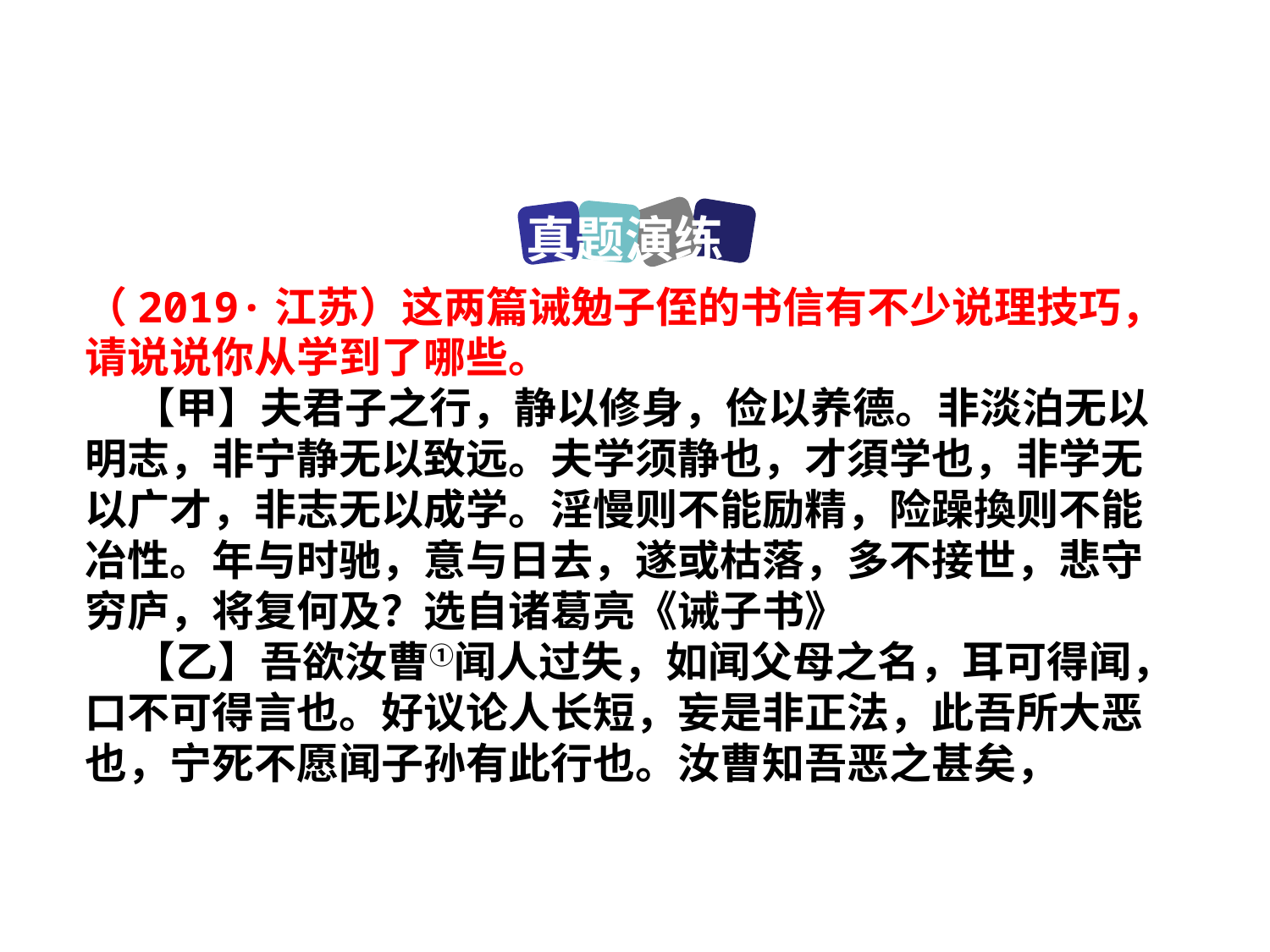

真题演练

（2019·江苏）这两篇诫勉子侄的书信有不少说理技巧，请说说你从学到了哪些。
    【甲】夫君子之行，静以修身，俭以养德。非淡泊无以明志，非宁静无以致远。夫学须静也，才須学也，非学无以广才，非志无以成学。淫慢则不能励精，险躁換则不能冶性。年与时驰，意与日去，遂或枯落，多不接世，悲守穷庐，将复何及？选自诸葛亮《诫子书》
    【乙】吾欲汝曹①闻人过失，如闻父母之名，耳可得闻，口不可得言也。好议论人长短，妄是非正法，此吾所大恶也，宁死不愿闻子孙有此行也。汝曹知吾恶之甚矣，